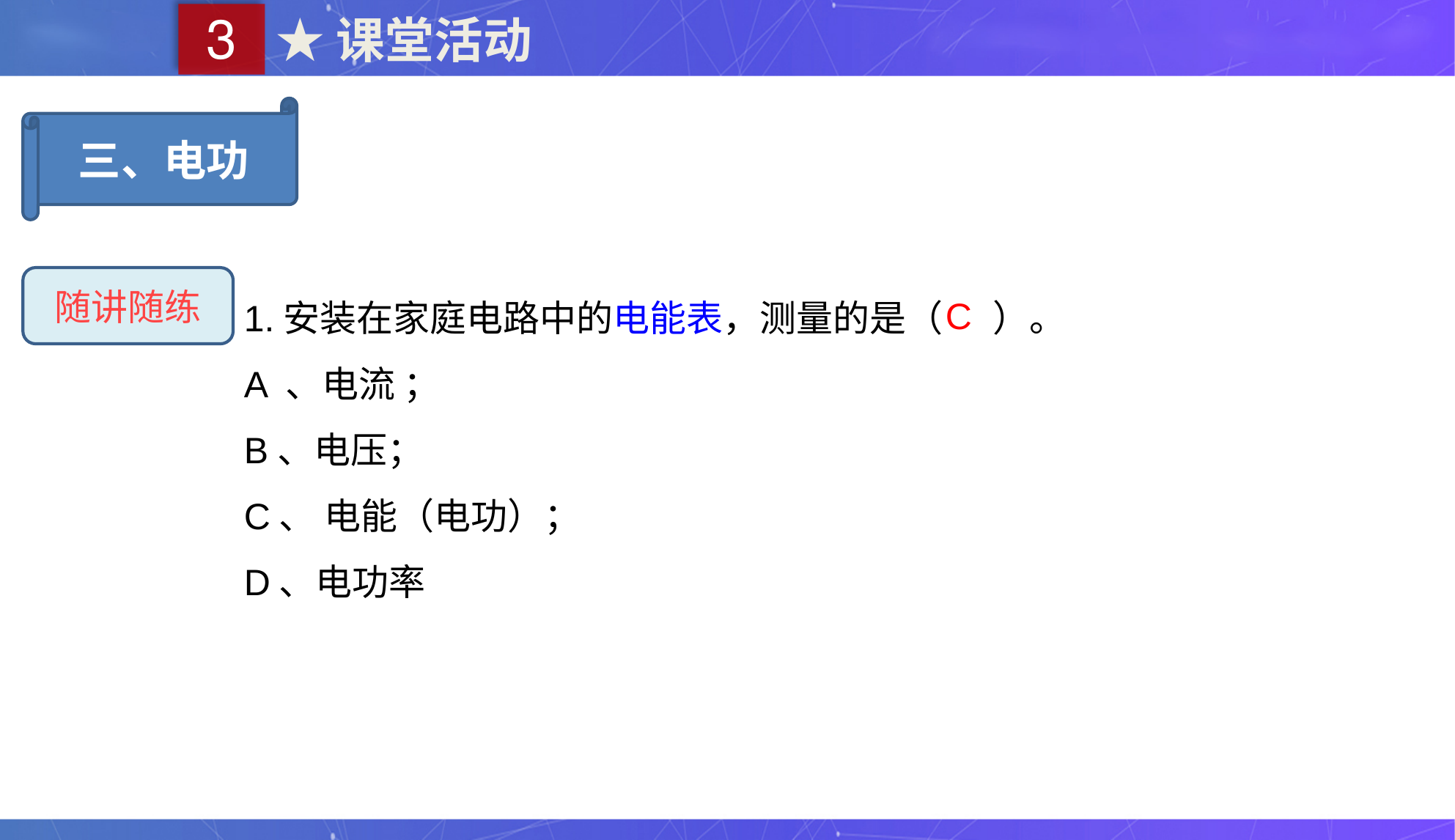

3
★课堂活动
三、电功
1.安装在家庭电路中的电能表，测量的是（      ）。
A 、电流 ；
B、电压；
C、 电能（电功）；
D、电功率
随讲随练
C